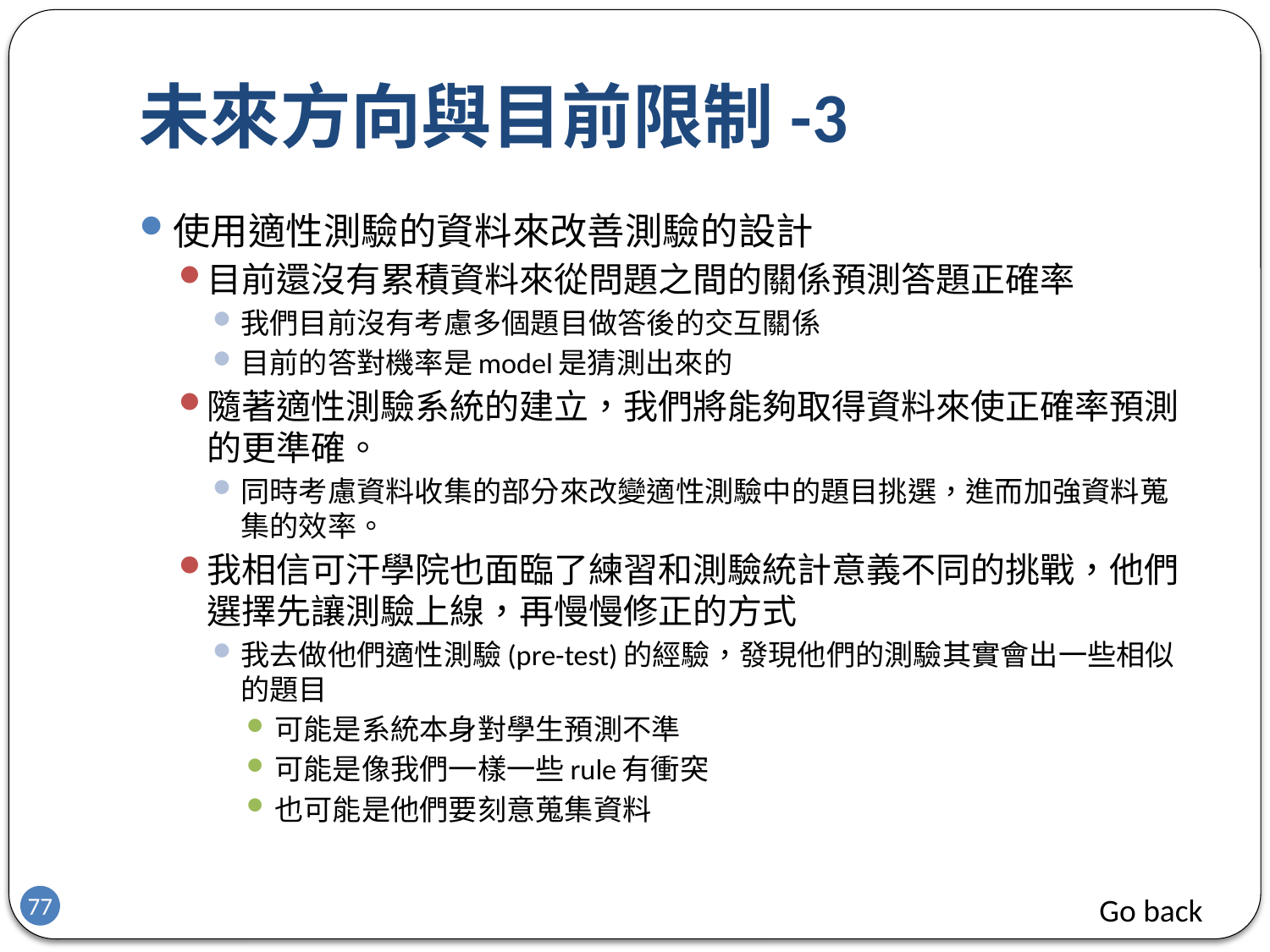

# 未來方向與目前限制-3
使用適性測驗的資料來改善測驗的設計
目前還沒有累積資料來從問題之間的關係預測答題正確率
我們目前沒有考慮多個題目做答後的交互關係
目前的答對機率是model是猜測出來的
隨著適性測驗系統的建立，我們將能夠取得資料來使正確率預測的更準確。
同時考慮資料收集的部分來改變適性測驗中的題目挑選，進而加強資料蒐集的效率。
我相信可汗學院也面臨了練習和測驗統計意義不同的挑戰，他們選擇先讓測驗上線，再慢慢修正的方式
我去做他們適性測驗(pre-test)的經驗，發現他們的測驗其實會出一些相似的題目
可能是系統本身對學生預測不準
可能是像我們一樣一些rule有衝突
也可能是他們要刻意蒐集資料

Go back
77